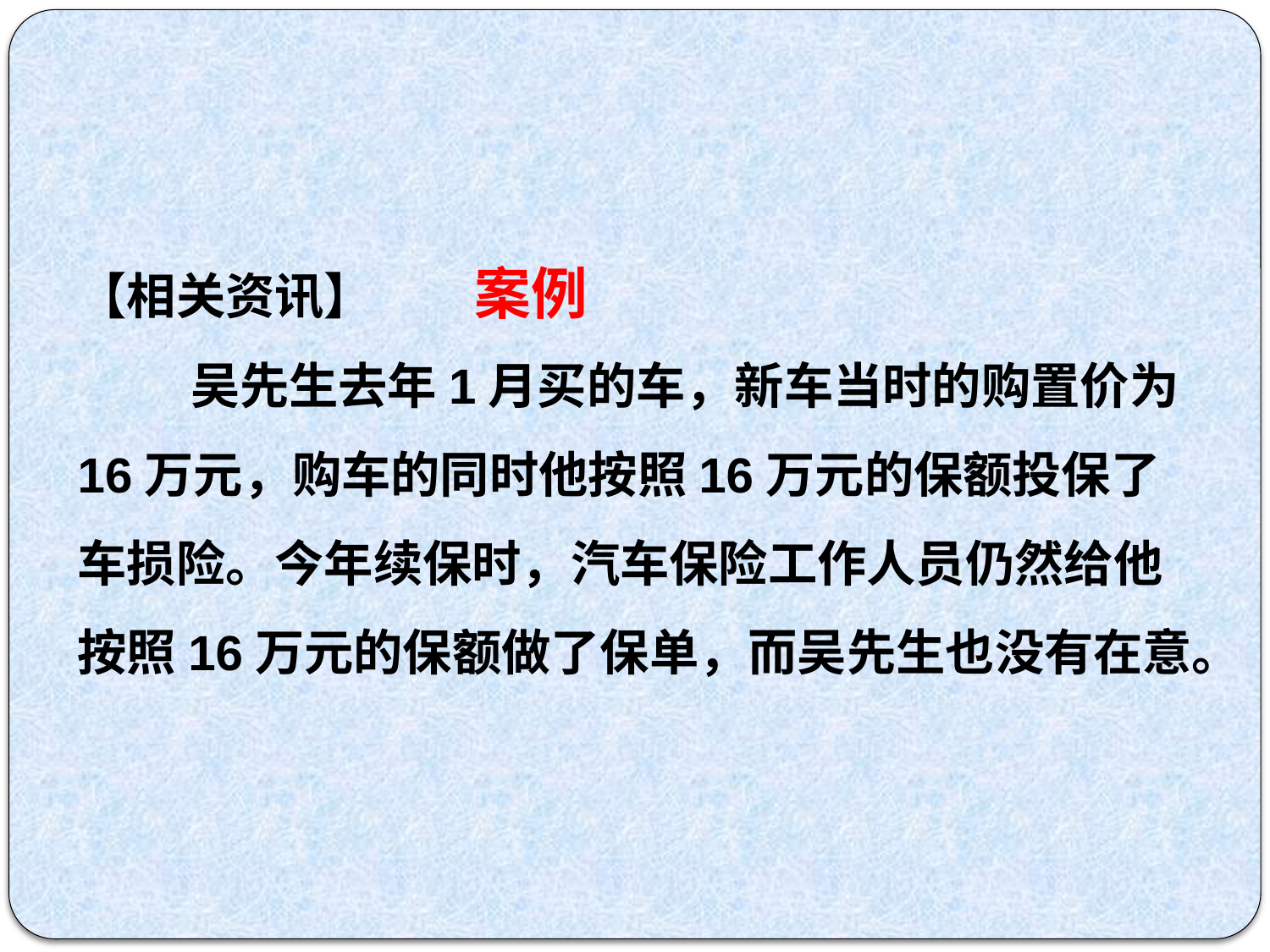

【相关资讯】         案例
         吴先生去年1月买的车，新车当时的购置价为16万元，购车的同时他按照16万元的保额投保了车损险。今年续保时，汽车保险工作人员仍然给他按照16万元的保额做了保单，而吴先生也没有在意。